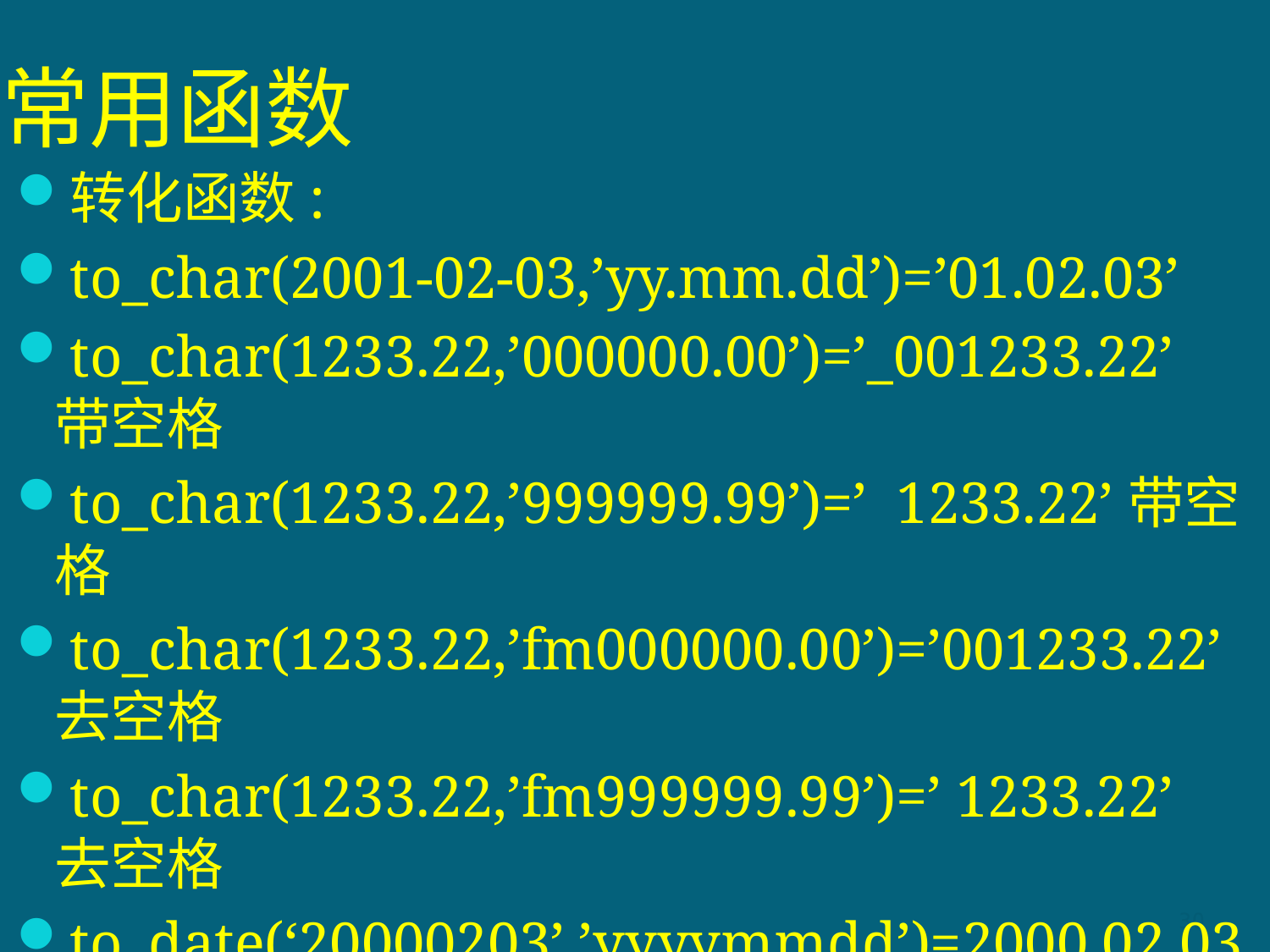

# 常用函数
转化函数:
to_char(2001-02-03,’yy.mm.dd’)=’01.02.03’
to_char(1233.22,’000000.00’)=’_001233.22’ 带空格
to_char(1233.22,’999999.99’)=’  1233.22’带空格
to_char(1233.22,’fm000000.00’)=’001233.22’去空格
to_char(1233.22,’fm999999.99’)=’ 1233.22’ 去空格
to_date(‘20000203’,’yyyymmdd’)=2000.02.03
to_number(‘12312’)+10=12322
Select to_char(birthday,'yyyy-mm-dd hh24:mi:ss') from pub.student;

30